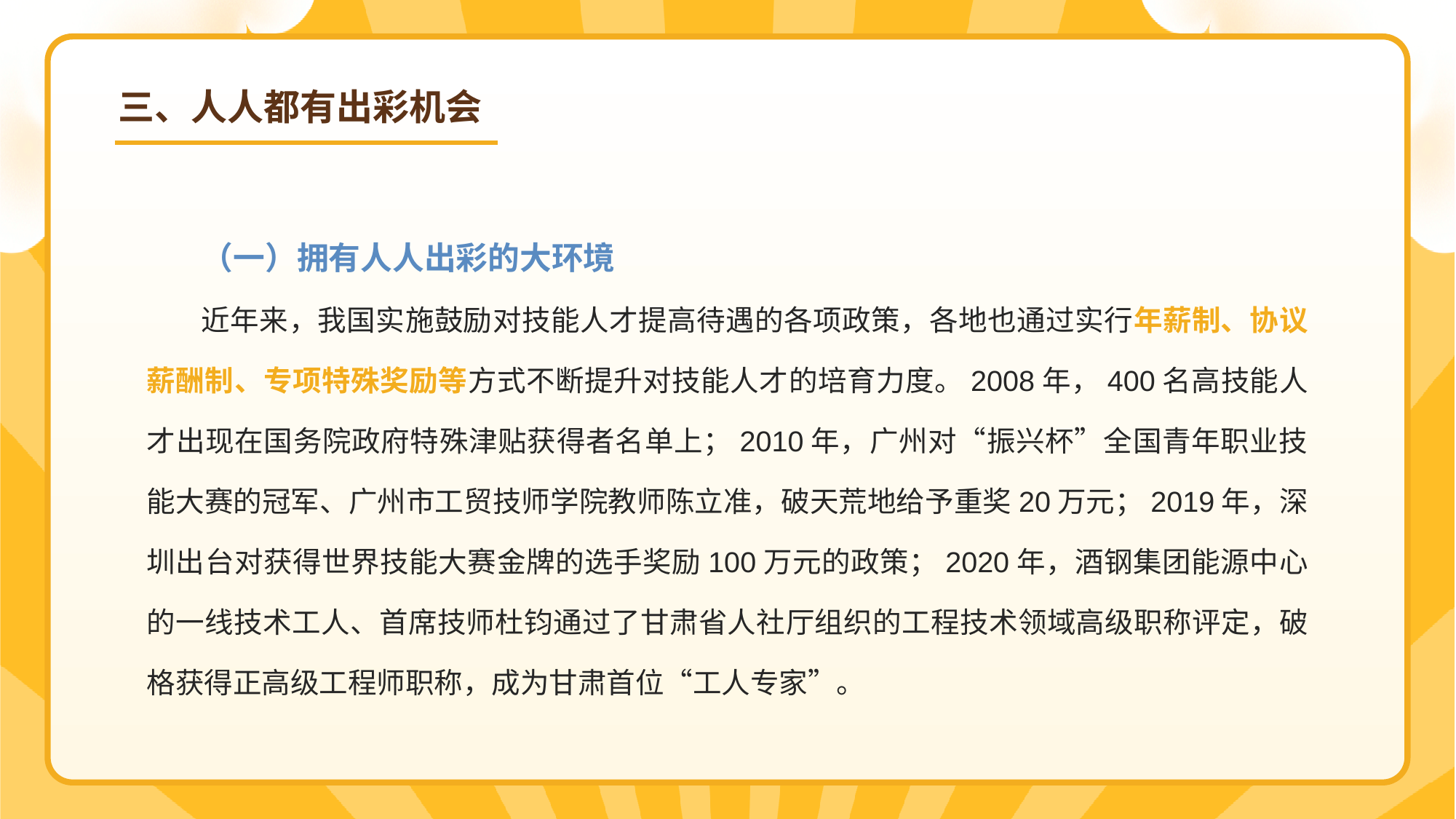

三、人人都有出彩机会
（一）拥有人人出彩的大环境
近年来，我国实施鼓励对技能人才提高待遇的各项政策，各地也通过实行年薪制、协议薪酬制、专项特殊奖励等方式不断提升对技能人才的培育力度。2008年，400名高技能人才出现在国务院政府特殊津贴获得者名单上；2010年，广州对“振兴杯”全国青年职业技能大赛的冠军、广州市工贸技师学院教师陈立准，破天荒地给予重奖20万元；2019年，深圳出台对获得世界技能大赛金牌的选手奖励100万元的政策；2020年，酒钢集团能源中心的一线技术工人、首席技师杜钧通过了甘肃省人社厅组织的工程技术领域高级职称评定，破格获得正高级工程师职称，成为甘肃首位“工人专家”。